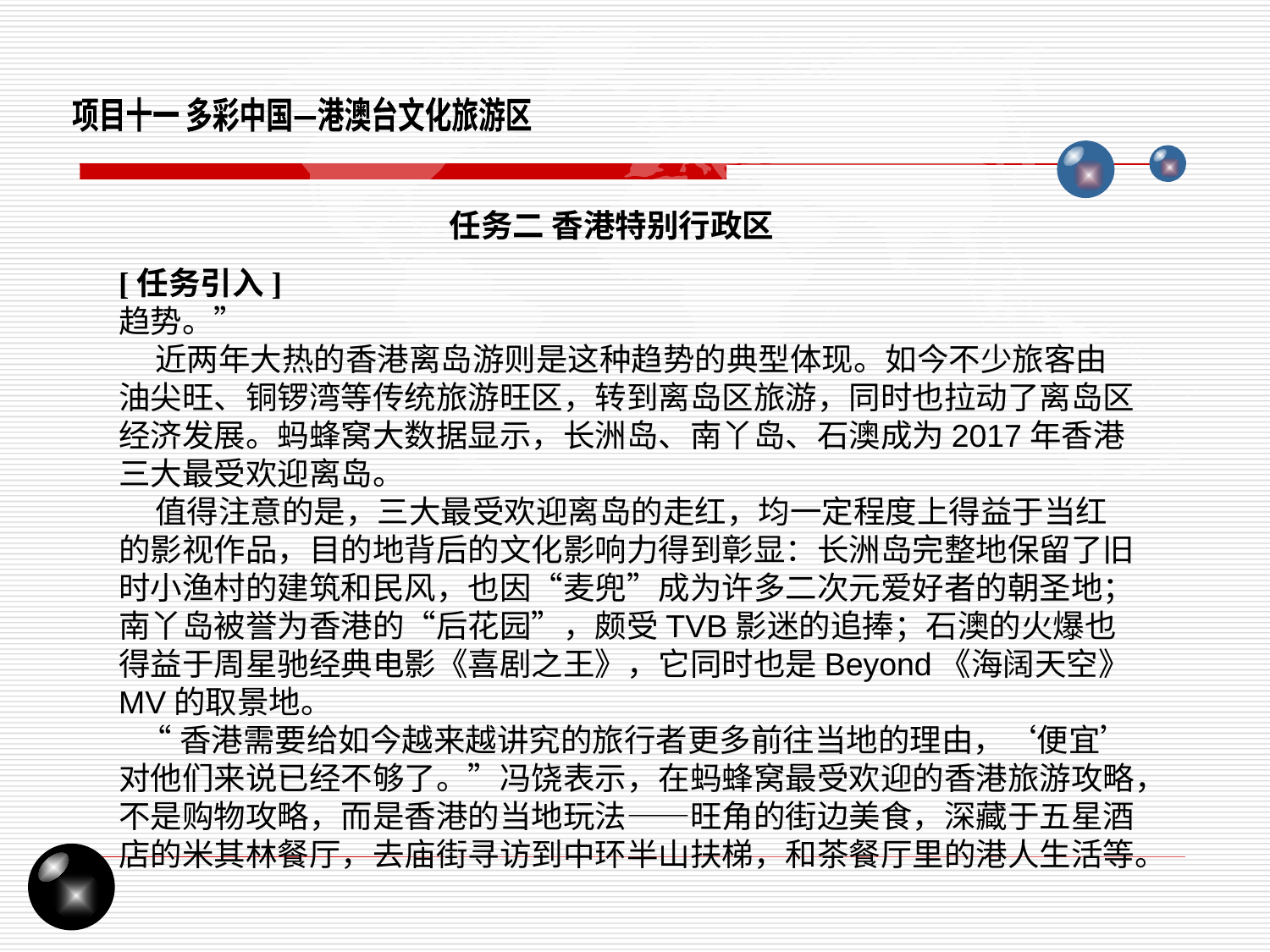

项目十一 多彩中国—港澳台文化旅游区
任务二 香港特别行政区

[任务引入]
趋势。”
    近两年大热的香港离岛游则是这种趋势的典型体现。如今不少旅客由油尖旺、铜锣湾等传统旅游旺区，转到离岛区旅游，同时也拉动了离岛区经济发展。蚂蜂窝大数据显示，长洲岛、南丫岛、石澳成为2017年香港三大最受欢迎离岛。
    值得注意的是，三大最受欢迎离岛的走红，均一定程度上得益于当红的影视作品，目的地背后的文化影响力得到彰显：长洲岛完整地保留了旧时小渔村的建筑和民风，也因“麦兜”成为许多二次元爱好者的朝圣地；南丫岛被誉为香港的“后花园”，颇受TVB影迷的追捧；石澳的火爆也得益于周星驰经典电影《喜剧之王》，它同时也是Beyond《海阔天空》MV的取景地。
   “香港需要给如今越来越讲究的旅行者更多前往当地的理由，‘便宜’对他们来说已经不够了。”冯饶表示，在蚂蜂窝最受欢迎的香港旅游攻略，不是购物攻略，而是香港的当地玩法——旺角的街边美食，深藏于五星酒店的米其林餐厅，去庙街寻访到中环半山扶梯，和茶餐厅里的港人生活等。